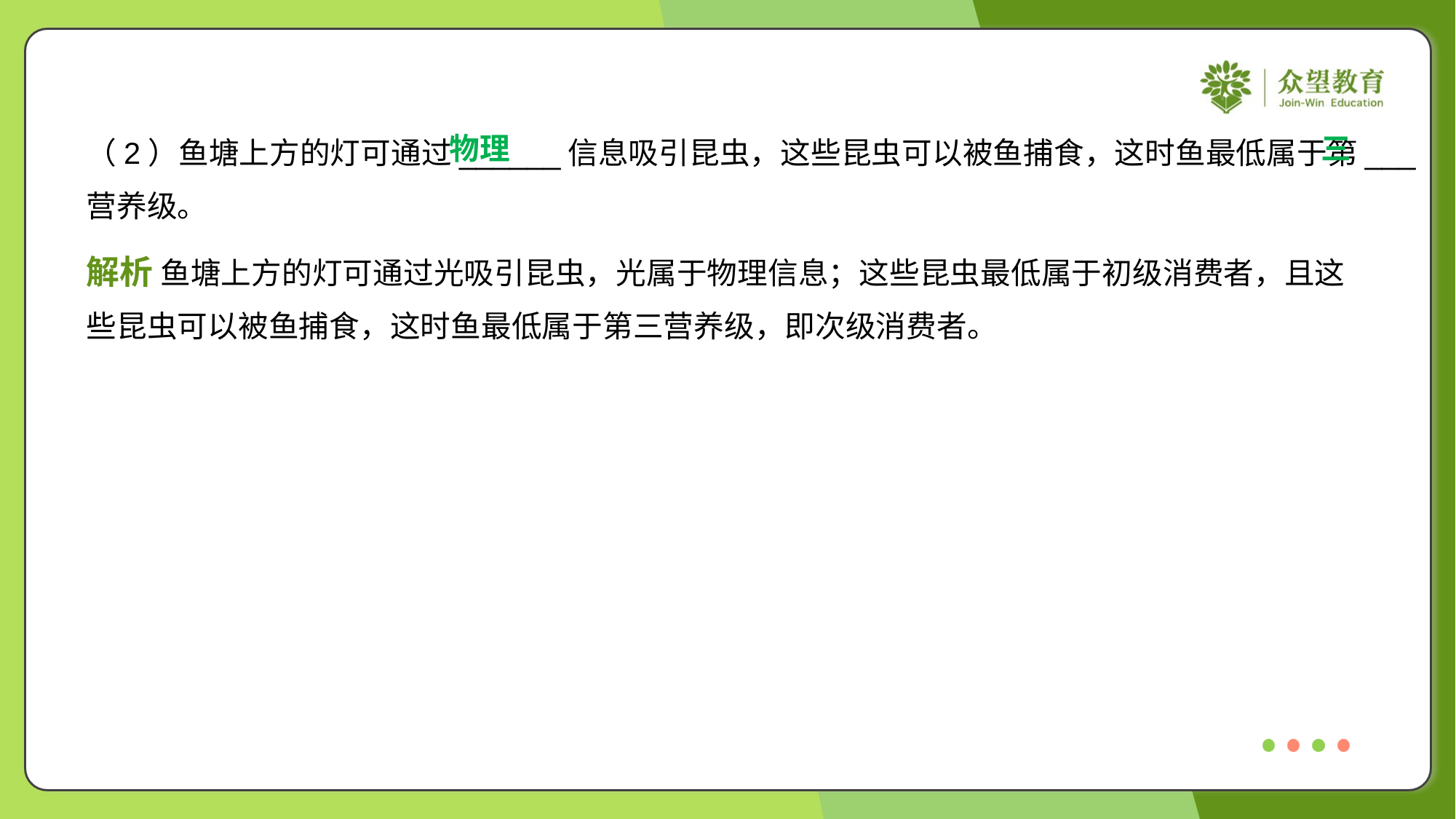

物理
三
（2）鱼塘上方的灯可通过______信息吸引昆虫，这些昆虫可以被鱼捕食，这时鱼最低属于第___
营养级。
解析 鱼塘上方的灯可通过光吸引昆虫，光属于物理信息；这些昆虫最低属于初级消费者，且这
些昆虫可以被鱼捕食，这时鱼最低属于第三营养级，即次级消费者。